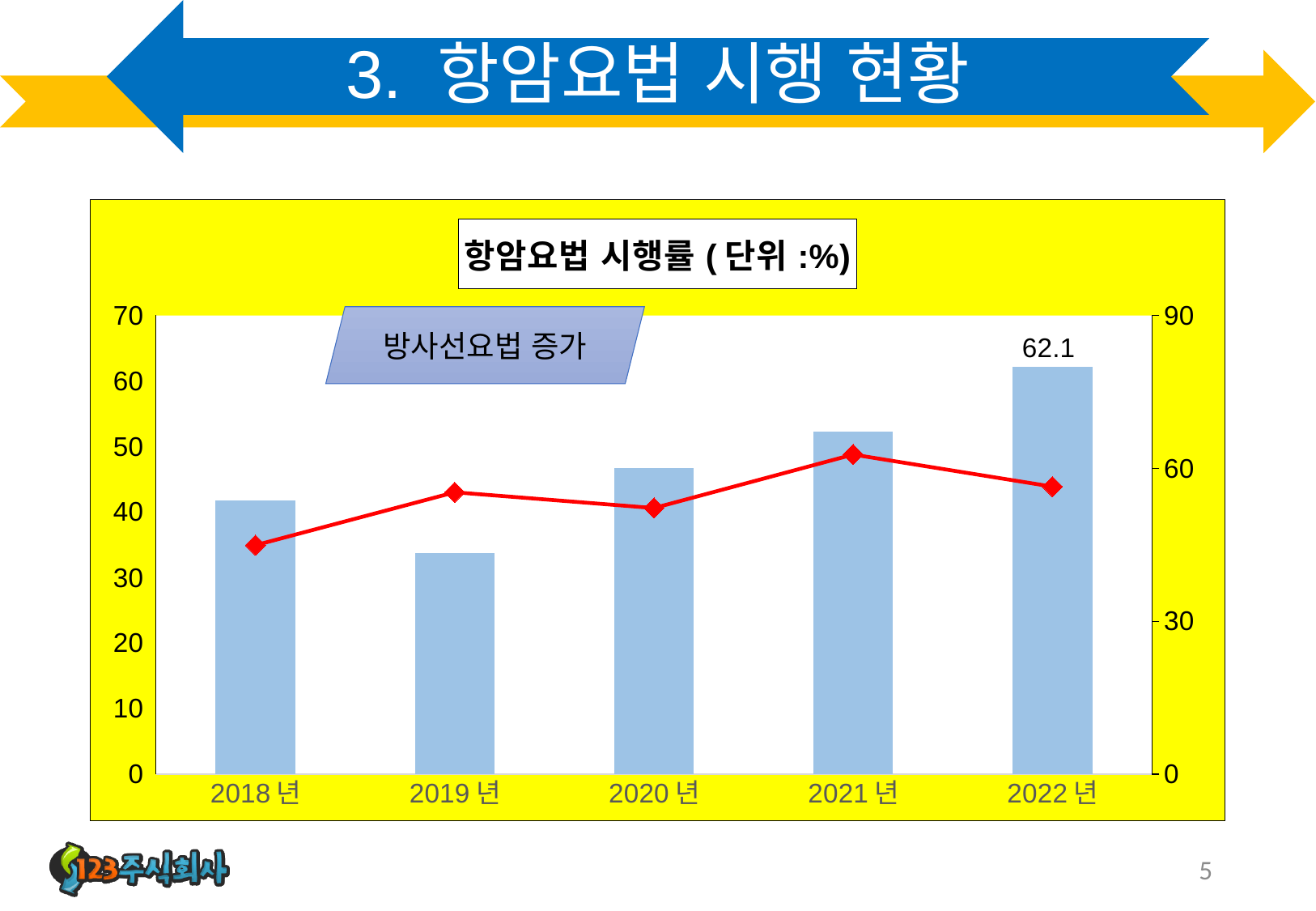

# 3. 항암요법 시행 현황

### Chart: 항암요법 시행률(단위:%)

| Category | 방사선요법 | 화학요법 |
|---|---|---|
| 2018년 | 41.7 | 44.9 |
| 2019년 | 33.7 | 55.3 |
| 2020년 | 46.7 | 52.2 |
| 2021년 | 52.3 | 62.7 |
| 2022년 | 62.1 | 56.4 |
방사선요법 증가
5